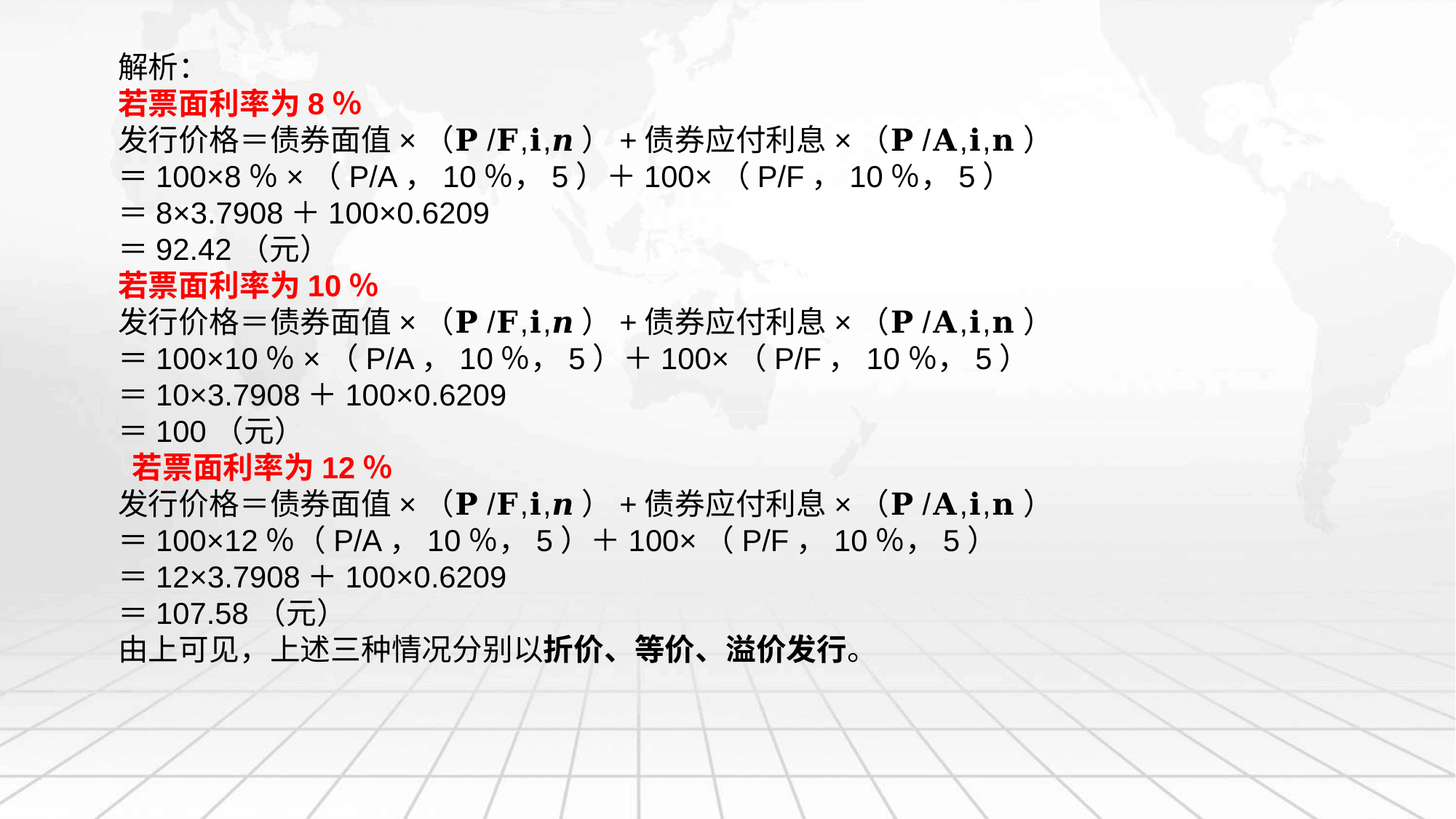

解析：
若票面利率为8％
发行价格＝债券面值×（𝐏/𝐅,𝐢,𝒏）+债券应付利息×（𝐏/𝐀,𝐢,𝐧）
＝100×8％×（P/A，10％，5）＋100×（P/F，10％，5）
＝8×3.7908＋100×0.6209
＝92.42（元）
若票面利率为10％
发行价格＝债券面值×（𝐏/𝐅,𝐢,𝒏）+债券应付利息×（𝐏/𝐀,𝐢,𝐧）
＝100×10％×（P/A，10％，5）＋100×（P/F，10％，5）
＝10×3.7908＋100×0.6209
＝100（元）
 若票面利率为12％
发行价格＝债券面值×（𝐏/𝐅,𝐢,𝒏）+债券应付利息×（𝐏/𝐀,𝐢,𝐧）
＝100×12％（P/A，10％，5）＋100×（P/F，10％，5）
＝12×3.7908＋100×0.6209
＝107.58（元）
由上可见，上述三种情况分别以折价、等价、溢价发行。